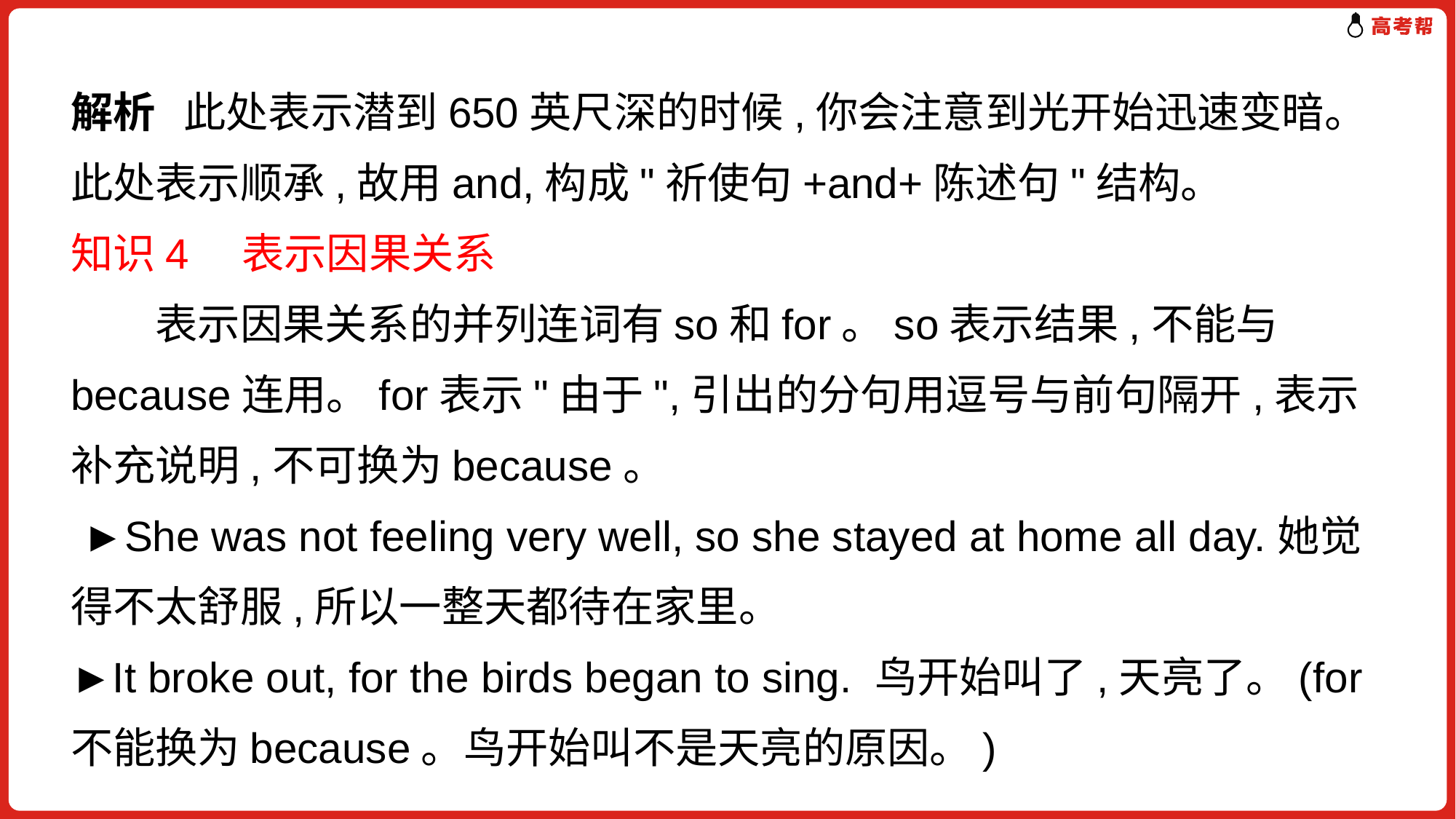

解析   此处表示潜到650英尺深的时候,你会注意到光开始迅速变暗。此处表示顺承,故用and,构成"祈使句+and+陈述句"结构。
知识4　表示因果关系
　　表示因果关系的并列连词有so和for。so表示结果,不能与because连用。for表示"由于",引出的分句用逗号与前句隔开,表示补充说明,不可换为because。
 ►She was not feeling very well, so she stayed at home all day.她觉得不太舒服,所以一整天都待在家里。
►It broke out, for the birds began to sing. 鸟开始叫了,天亮了。(for不能换为because。鸟开始叫不是天亮的原因。)